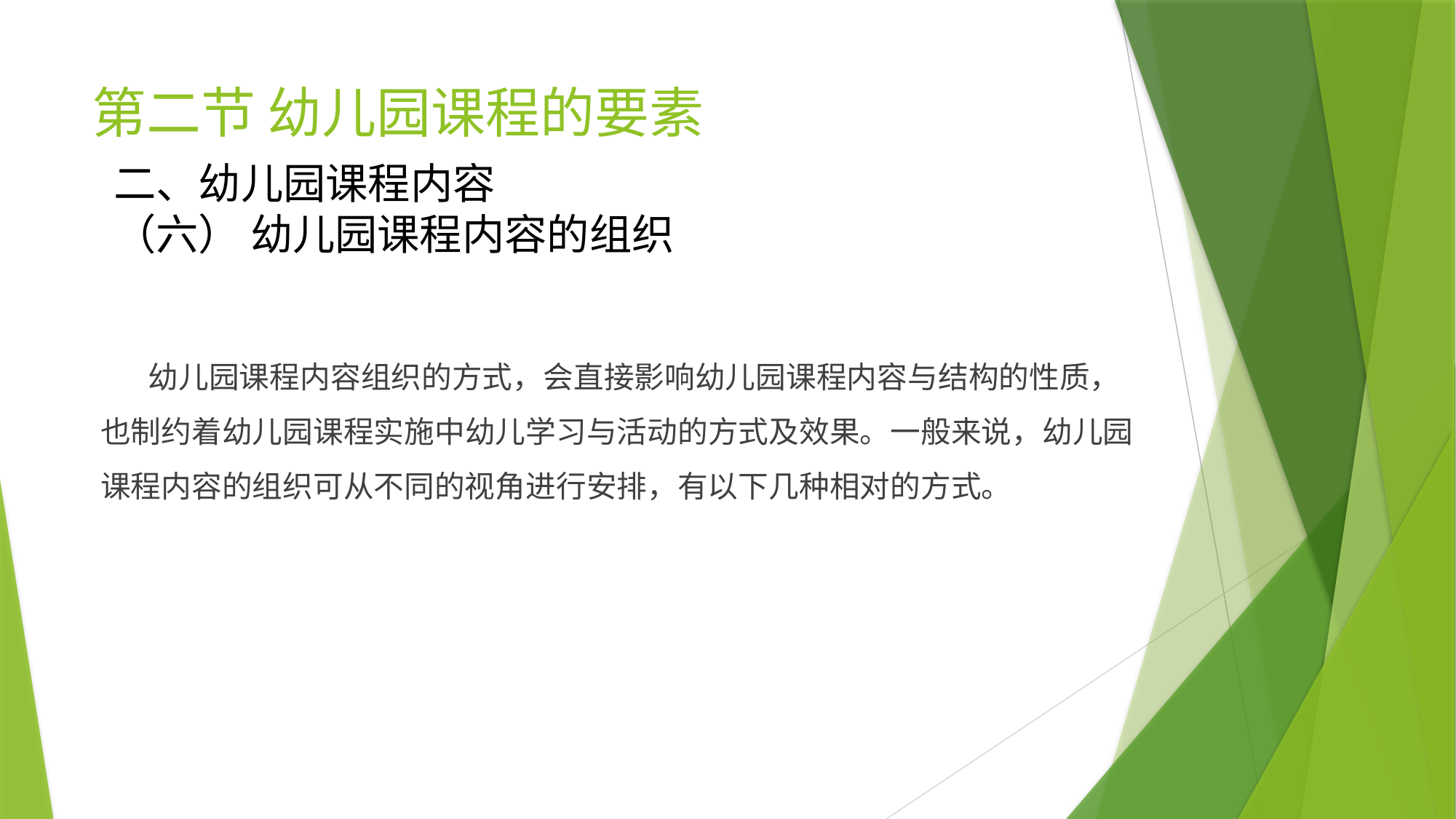

# 第二节 幼儿园课程的要素
二、幼儿园课程内容
（六） 幼儿园课程内容的组织
      幼儿园课程内容组织的方式，会直接影响幼儿园课程内容与结构的性质，也制约着幼儿园课程实施中幼儿学习与活动的方式及效果。一般来说，幼儿园课程内容的组织可从不同的视角进行安排，有以下几种相对的方式。